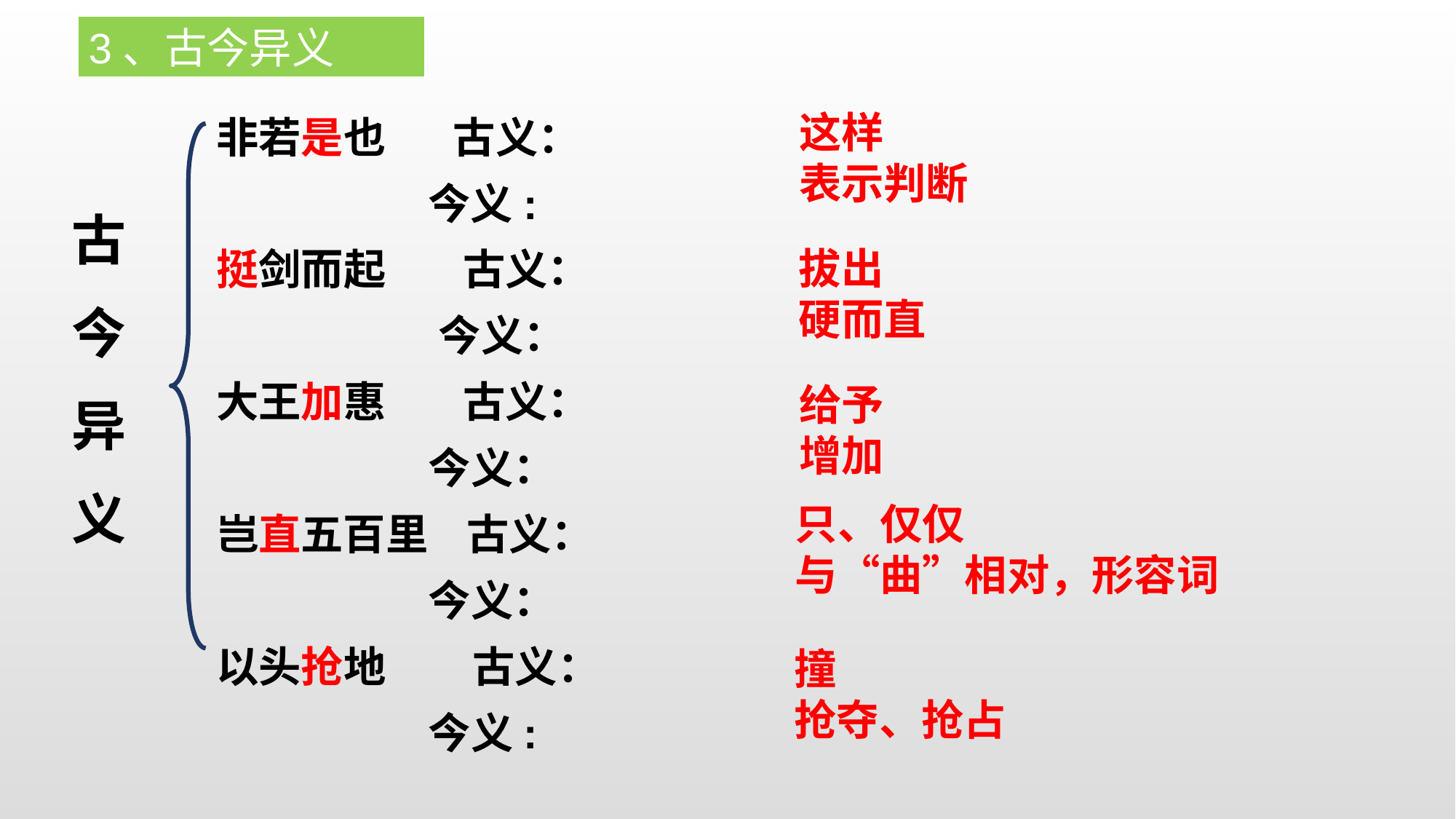

3、古今异义
非若是也       古义：
                      今义:
挺剑而起        古义：
                      今义：
大王加惠        古义：
                      今义：
岂直五百里    古义：
                      今义：
以头抢地         古义：
                      今义:
这样
表示判断

古
今
异
义
拔出
硬而直
给予
增加
只、仅仅
与“曲”相对，形容词
撞
抢夺、抢占